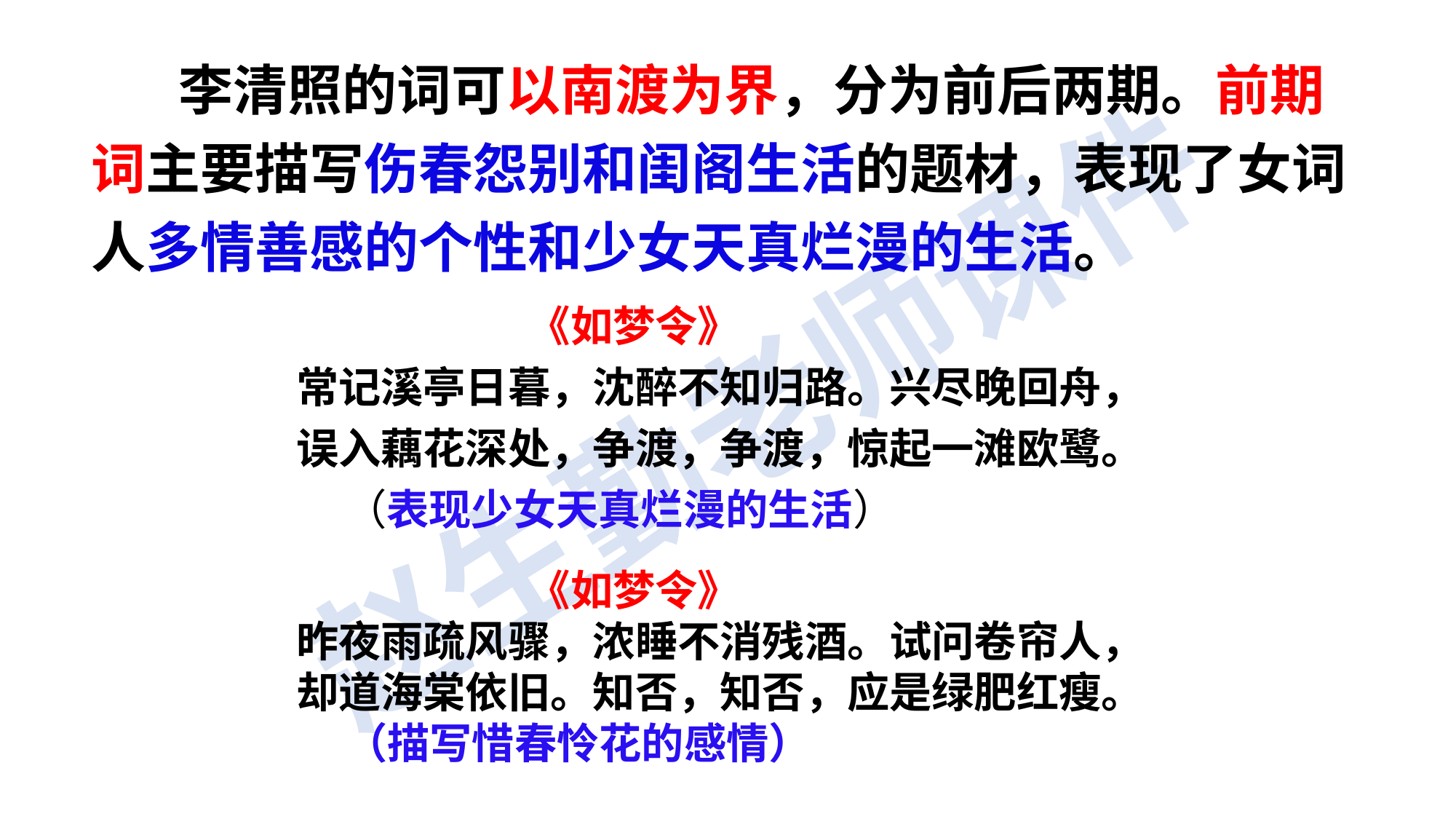

李清照的词可以南渡为界，分为前后两期。前期词主要描写伤春怨别和闺阁生活的题材，表现了女词人多情善感的个性和少女天真烂漫的生活。
                       《如梦令》
常记溪亭日暮，沈醉不知归路。兴尽晚回舟，
误入藕花深处，争渡，争渡，惊起一滩欧鹭。
    （表现少女天真烂漫的生活）
                       《如梦令》
昨夜雨疏风骤，浓睡不消残酒。试问卷帘人，
却道海棠依旧。知否，知否，应是绿肥红瘦。
    （描写惜春怜花的感情）